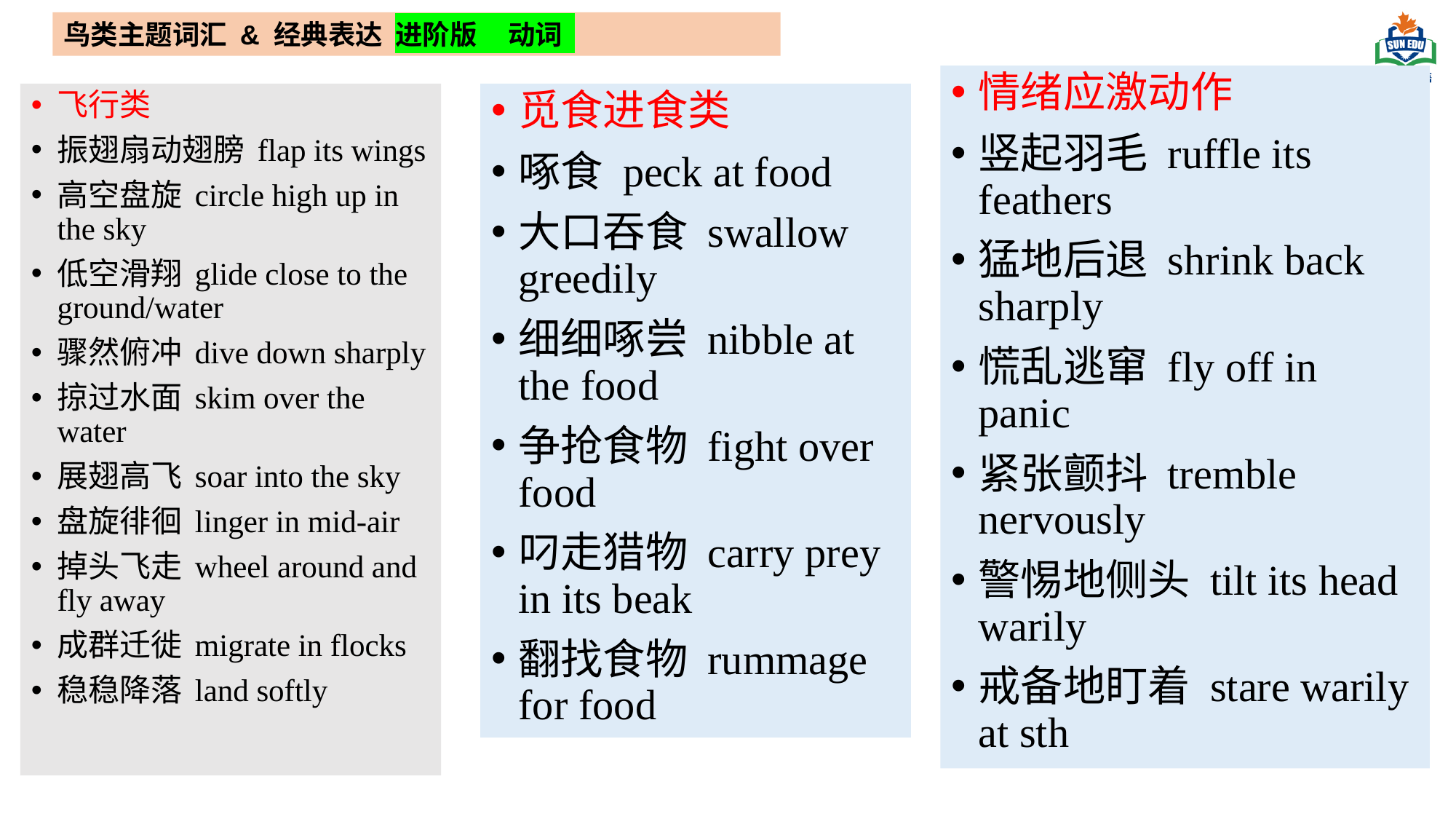

鸟类主题词汇 & 经典表达  进阶版     动词
情绪应激动作
竖起羽毛 ruffle its feathers
猛地后退 shrink back sharply
慌乱逃窜 fly off in panic
紧张颤抖 tremble nervously
警惕地侧头 tilt its head warily
戒备地盯着 stare warily at sth

飞行类
振翅扇动翅膀 flap its wings
高空盘旋 circle high up in the sky
低空滑翔 glide close to the ground/water
骤然俯冲 dive down sharply
掠过水面 skim over the water
展翅高飞 soar into the sky
盘旋徘徊 linger in mid-air
掉头飞走 wheel around and fly away
成群迁徙 migrate in flocks
稳稳降落 land softly

觅食进食类
啄食 peck at food
大口吞食 swallow greedily
细细啄尝 nibble at the food
争抢食物 fight over food
叼走猎物 carry prey in its beak
翻找食物 rummage for food